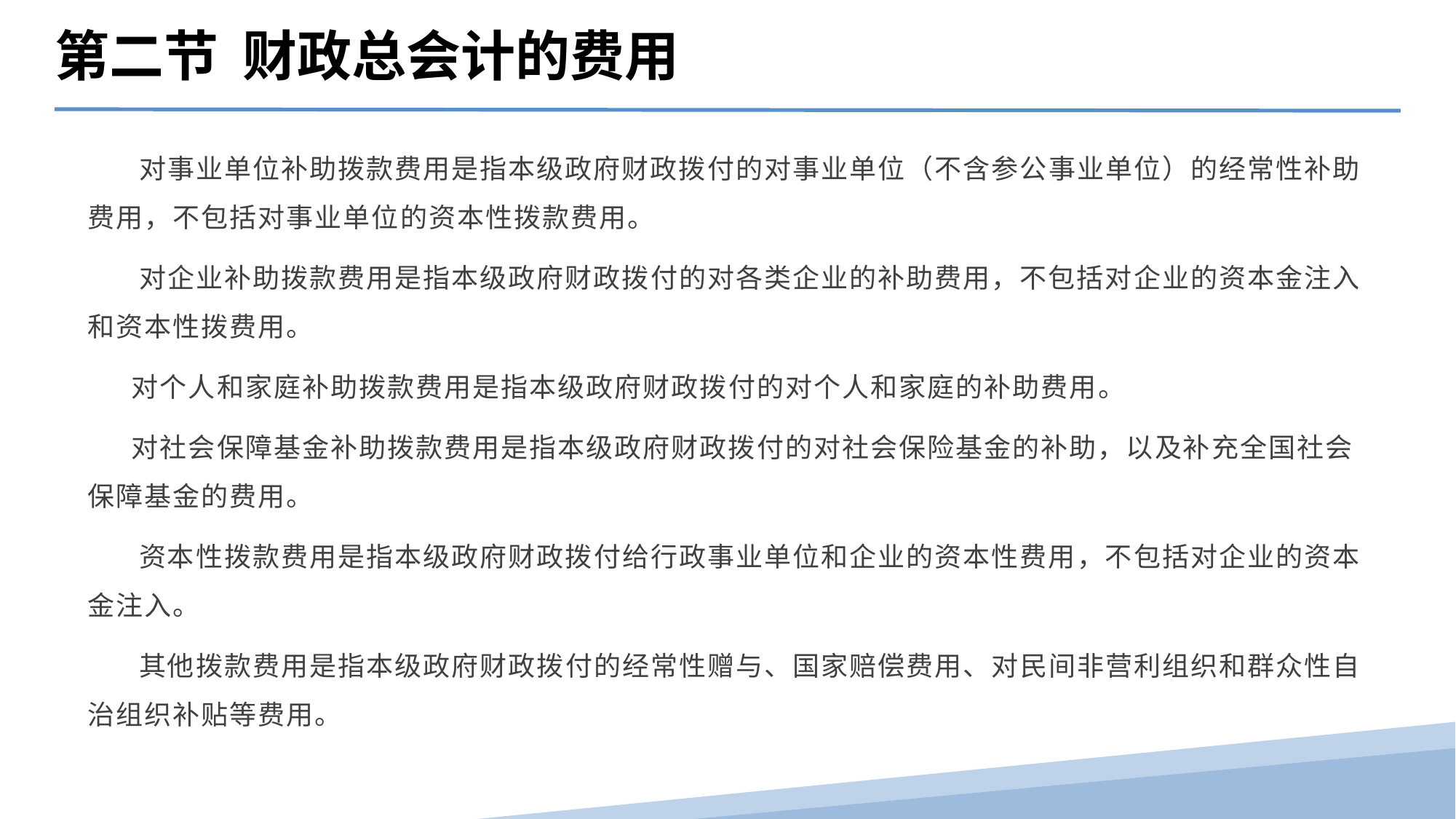

第二节  财政总会计的费用
      对事业单位补助拨款费用是指本级政府财政拨付的对事业单位（不含参公事业单位）的经常性补助费用，不包括对事业单位的资本性拨款费用。
      对企业补助拨款费用是指本级政府财政拨付的对各类企业的补助费用，不包括对企业的资本金注入和资本性拨费用。
     对个人和家庭补助拨款费用是指本级政府财政拨付的对个人和家庭的补助费用。
     对社会保障基金补助拨款费用是指本级政府财政拨付的对社会保险基金的补助，以及补充全国社会保障基金的费用。
      资本性拨款费用是指本级政府财政拨付给行政事业单位和企业的资本性费用，不包括对企业的资本金注入。
      其他拨款费用是指本级政府财政拨付的经常性赠与、国家赔偿费用、对民间非营利组织和群众性自治组织补贴等费用。